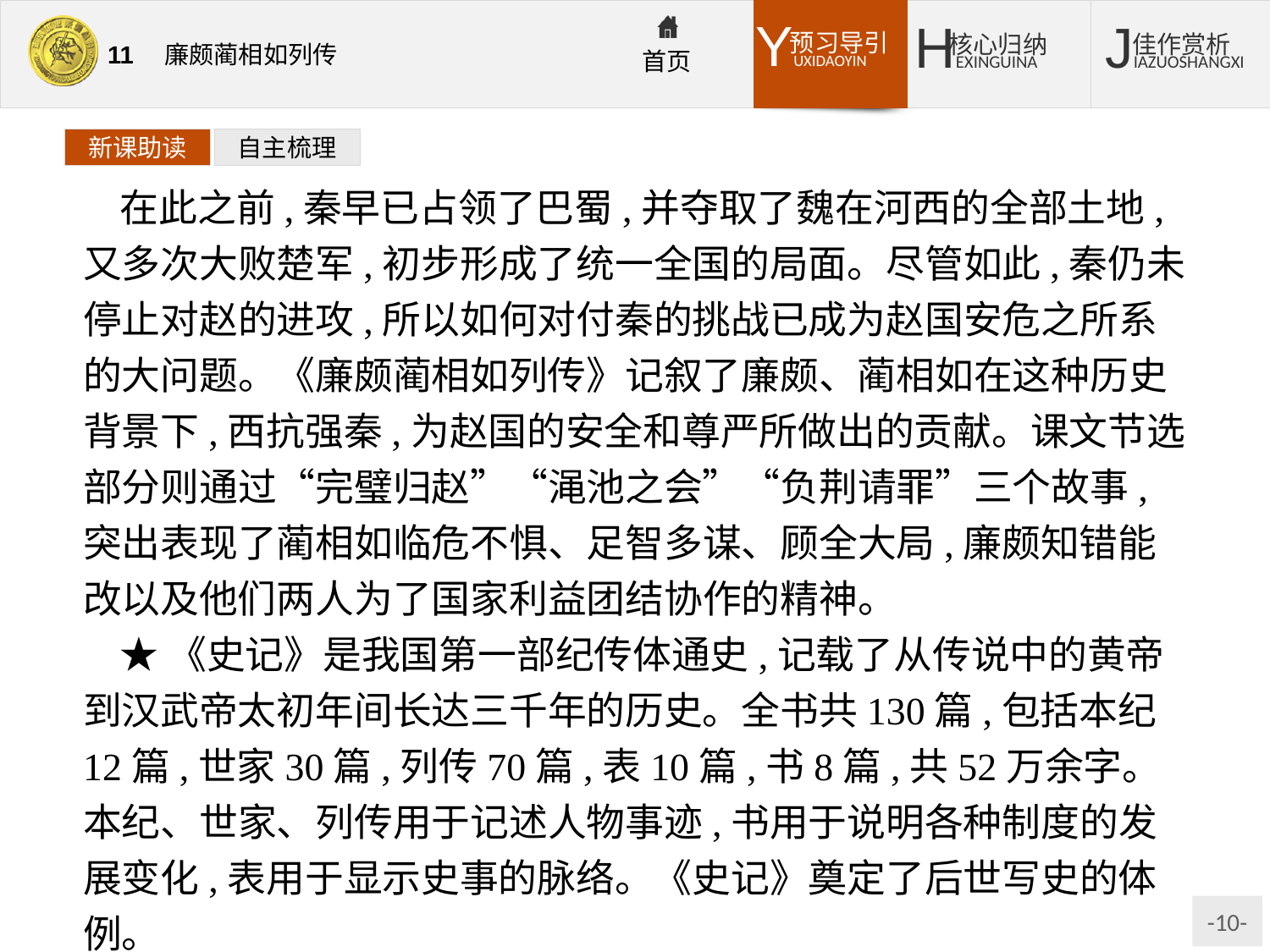

新课助读
自主梳理
在此之前,秦早已占领了巴蜀,并夺取了魏在河西的全部土地,又多次大败楚军,初步形成了统一全国的局面。尽管如此,秦仍未停止对赵的进攻,所以如何对付秦的挑战已成为赵国安危之所系的大问题。《廉颇蔺相如列传》记叙了廉颇、蔺相如在这种历史背景下,西抗强秦,为赵国的安全和尊严所做出的贡献。课文节选部分则通过“完璧归赵”“渑池之会”“负荆请罪”三个故事,突出表现了蔺相如临危不惧、足智多谋、顾全大局,廉颇知错能改以及他们两人为了国家利益团结协作的精神。
★《史记》是我国第一部纪传体通史,记载了从传说中的黄帝到汉武帝太初年间长达三千年的历史。全书共130篇,包括本纪12篇,世家30篇,列传70篇,表10篇,书8篇,共52万余字。本纪、世家、列传用于记述人物事迹,书用于说明各种制度的发展变化,表用于显示史事的脉络。《史记》奠定了后世写史的体例。